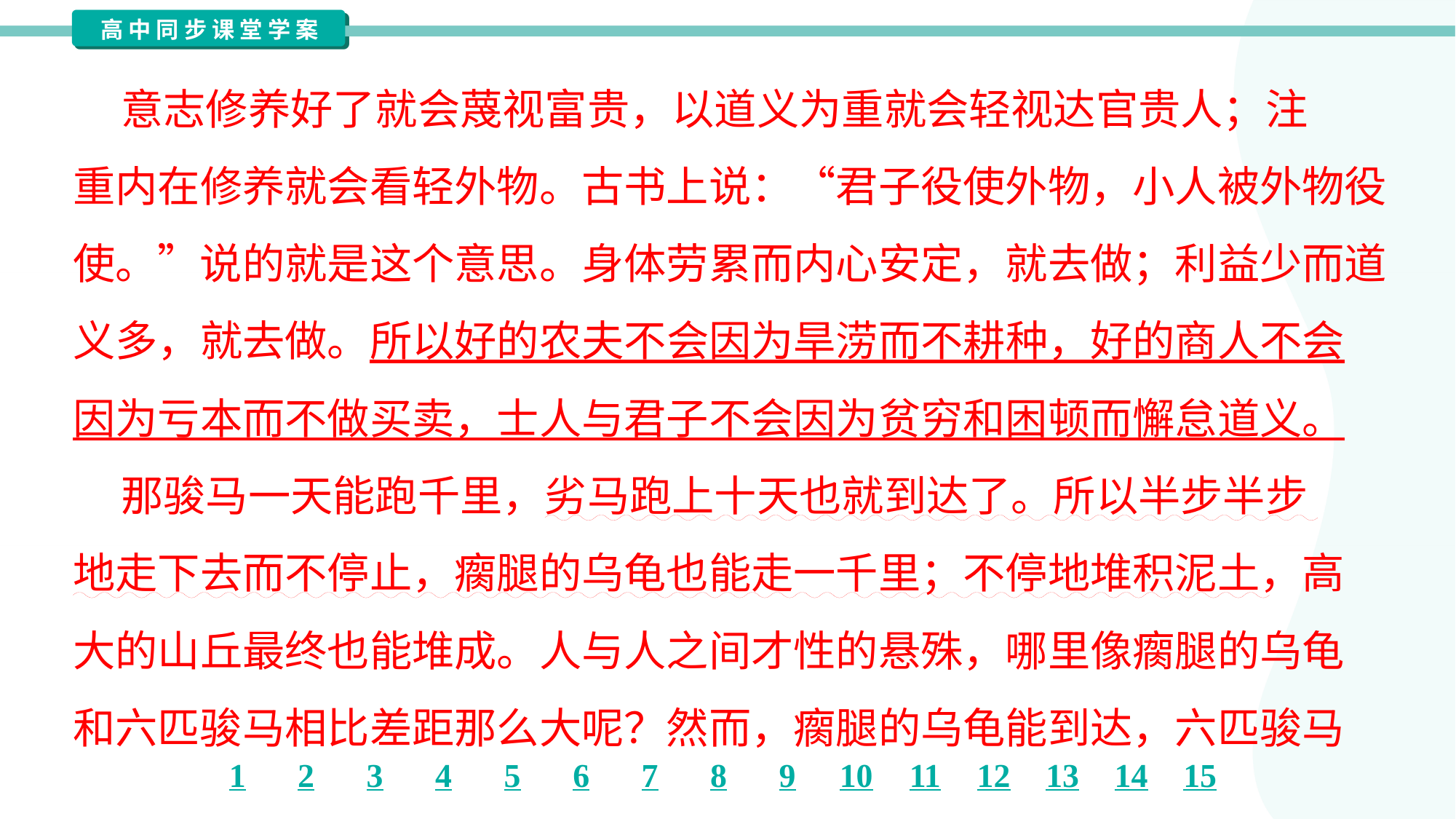

意志修养好了就会蔑视富贵，以道义为重就会轻视达官贵人；注
重内在修养就会看轻外物。古书上说：“君子役使外物，小人被外物役
使。”说的就是这个意思。身体劳累而内心安定，就去做；利益少而道
义多，就去做。所以好的农夫不会因为旱涝而不耕种，好的商人不会
因为亏本而不做买卖，士人与君子不会因为贫穷和困顿而懈怠道义。
    那骏马一天能跑千里，劣马跑上十天也就到达了。所以半步半步
地走下去而不停止，瘸腿的乌龟也能走一千里；不停地堆积泥土，高
大的山丘最终也能堆成。人与人之间才性的悬殊，哪里像瘸腿的乌龟
和六匹骏马相比差距那么大呢？然而，瘸腿的乌龟能到达，六匹骏马